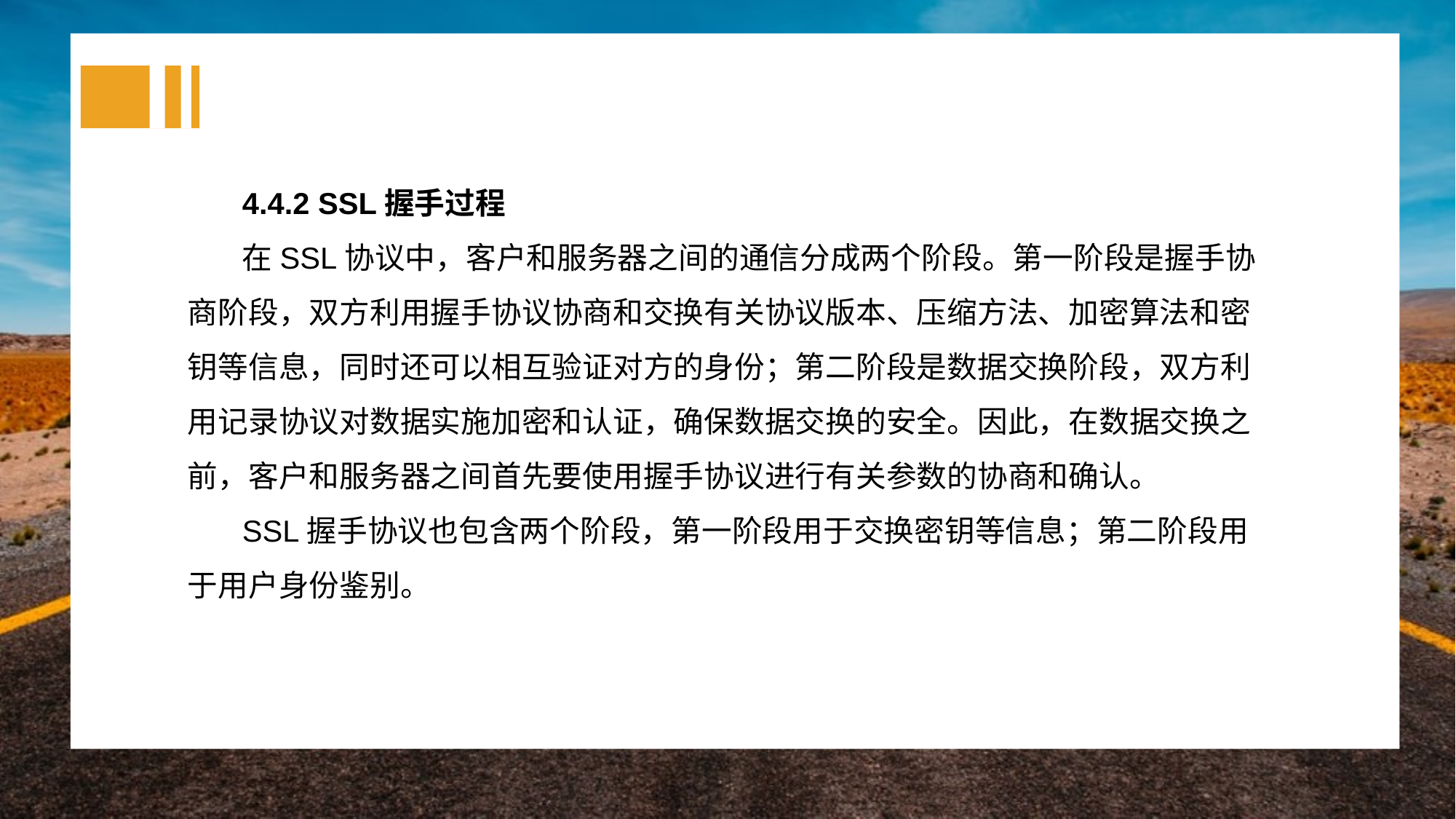

4.4.2 SSL握手过程
在SSL协议中，客户和服务器之间的通信分成两个阶段。第一阶段是握手协商阶段，双方利用握手协议协商和交换有关协议版本、压缩方法、加密算法和密钥等信息，同时还可以相互验证对方的身份；第二阶段是数据交换阶段，双方利用记录协议对数据实施加密和认证，确保数据交换的安全。因此，在数据交换之前，客户和服务器之间首先要使用握手协议进行有关参数的协商和确认。
SSL握手协议也包含两个阶段，第一阶段用于交换密钥等信息；第二阶段用于用户身份鉴别。